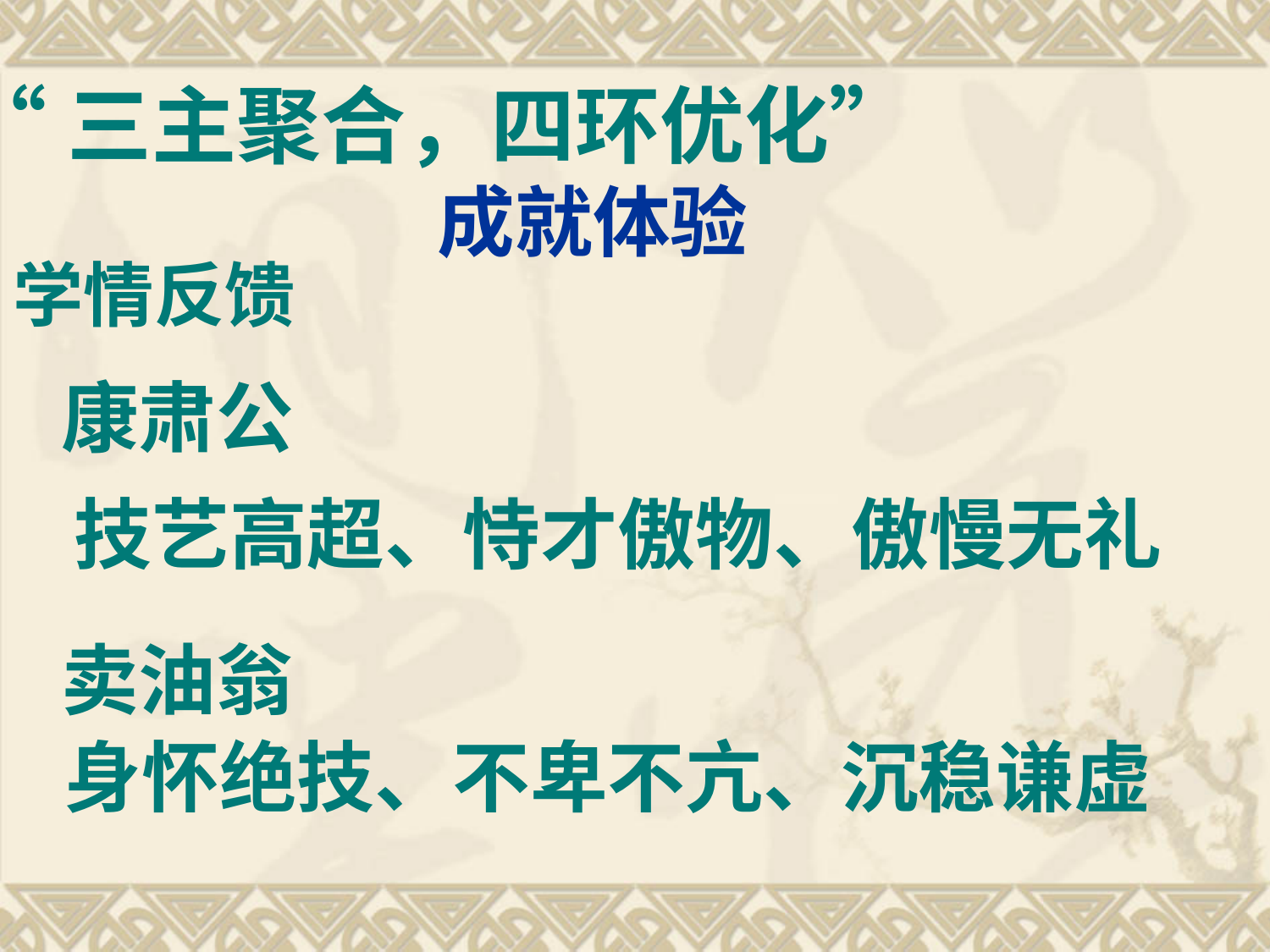

“三主聚合，四环优化”
成就体验
学情反馈
康肃公

卖油翁

技艺高超、恃才傲物、傲慢无礼

身怀绝技、不卑不亢、沉稳谦虚